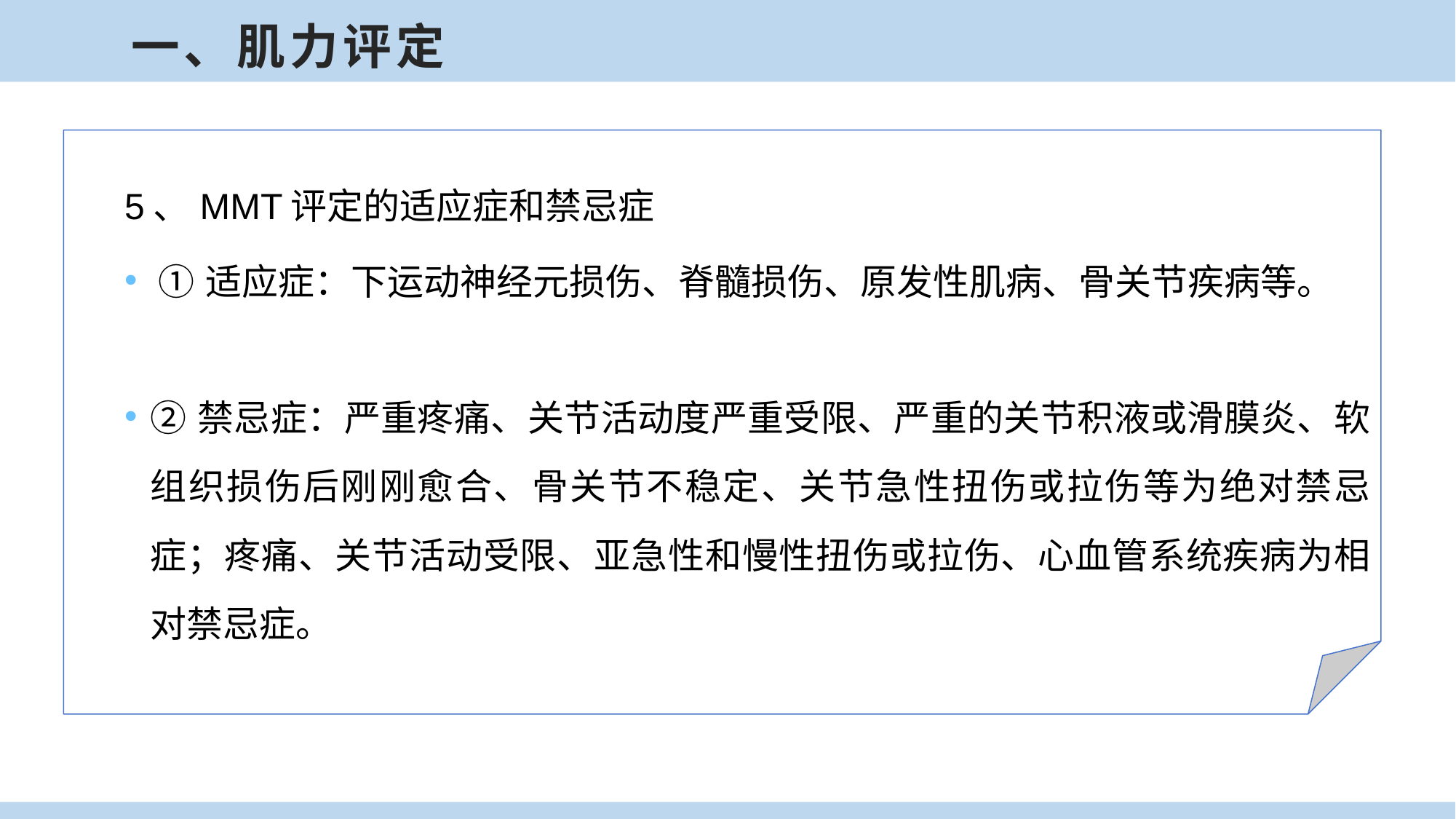

一、肌力评定

5、MMT评定的适应症和禁忌症
 ①适应症：下运动神经元损伤、脊髓损伤、原发性肌病、骨关节疾病等。

②禁忌症：严重疼痛、关节活动度严重受限、严重的关节积液或滑膜炎、软组织损伤后刚刚愈合、骨关节不稳定、关节急性扭伤或拉伤等为绝对禁忌症；疼痛、关节活动受限、亚急性和慢性扭伤或拉伤、心血管系统疾病为相对禁忌症。